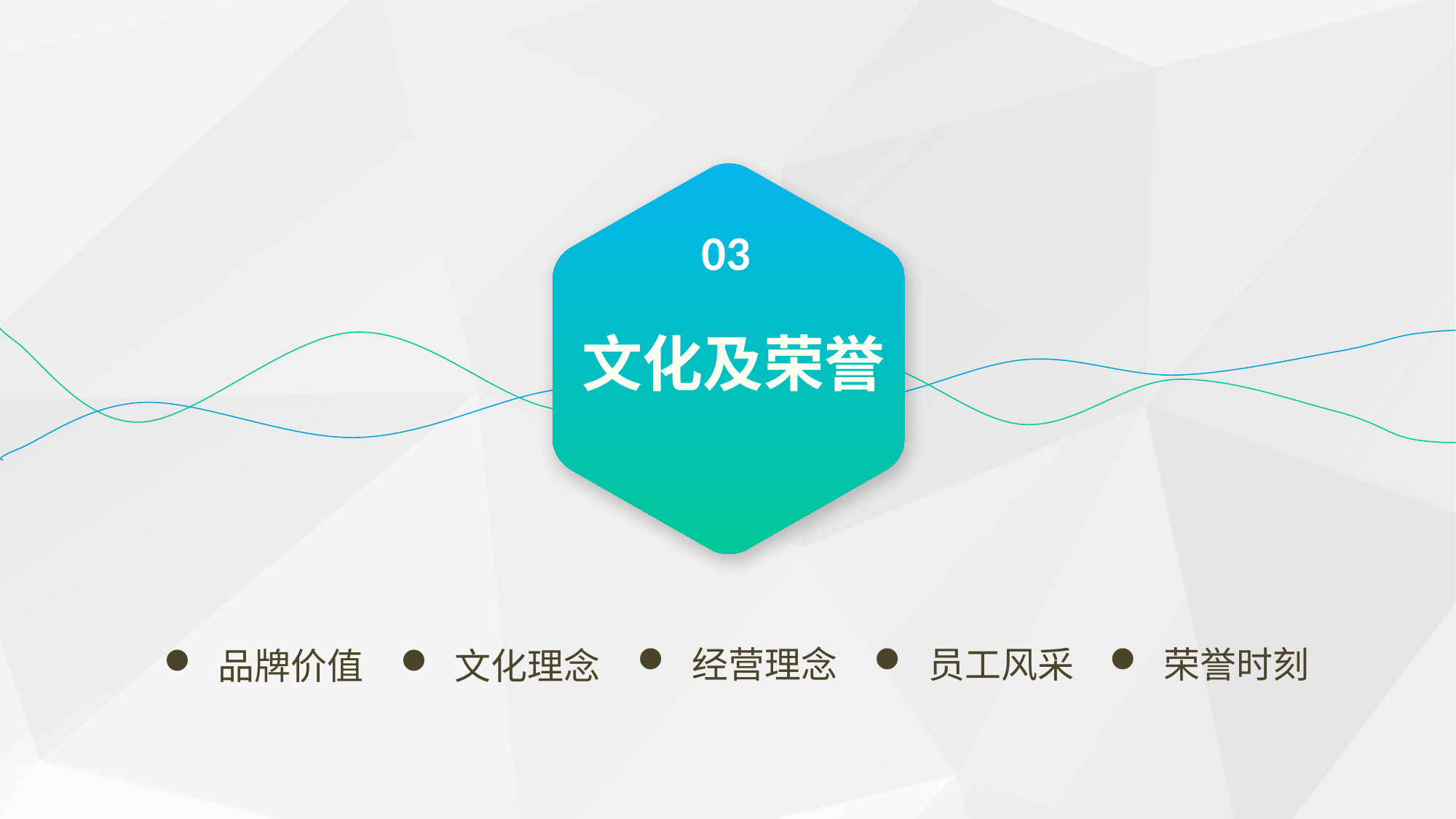

03
文化及荣誉

经营理念
员工风采
荣誉时刻
品牌价值
文化理念